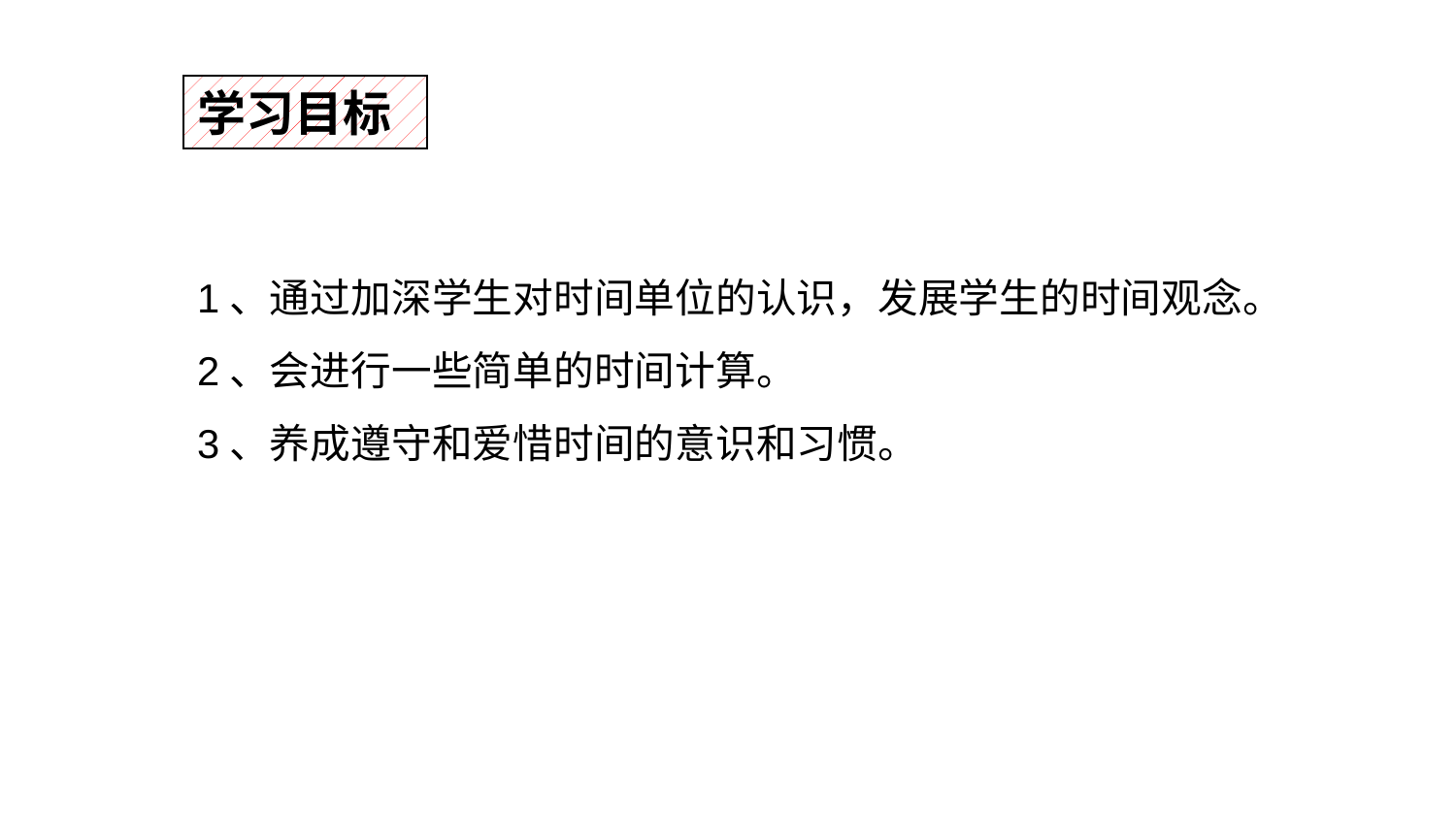

学习目标
1、通过加深学生对时间单位的认识，发展学生的时间观念。
2、会进行一些简单的时间计算。
3、养成遵守和爱惜时间的意识和习惯。